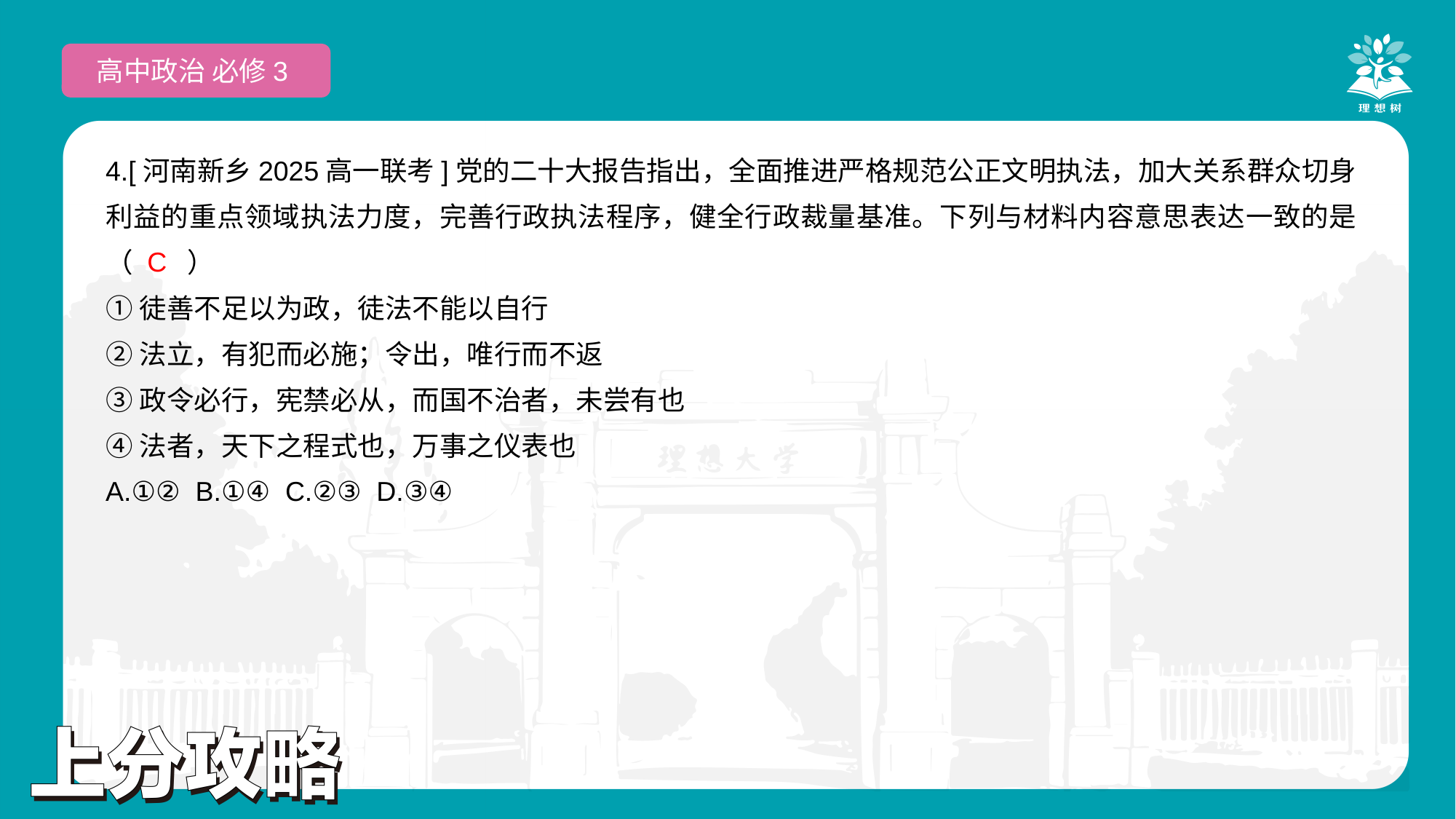

高中政治 必修3
4.[河南新乡2025高一联考]党的二十大报告指出，全面推进严格规范公正文明执法，加大关系群众切身利益的重点领域执法力度，完善行政执法程序，健全行政裁量基准。下列与材料内容意思表达一致的是（　　）
①徒善不足以为政，徒法不能以自行
②法立，有犯而必施；令出，唯行而不返
③政令必行，宪禁必从，而国不治者，未尝有也
④法者，天下之程式也，万事之仪表也
A.①②  B.①④  C.②③  D.③④
 C